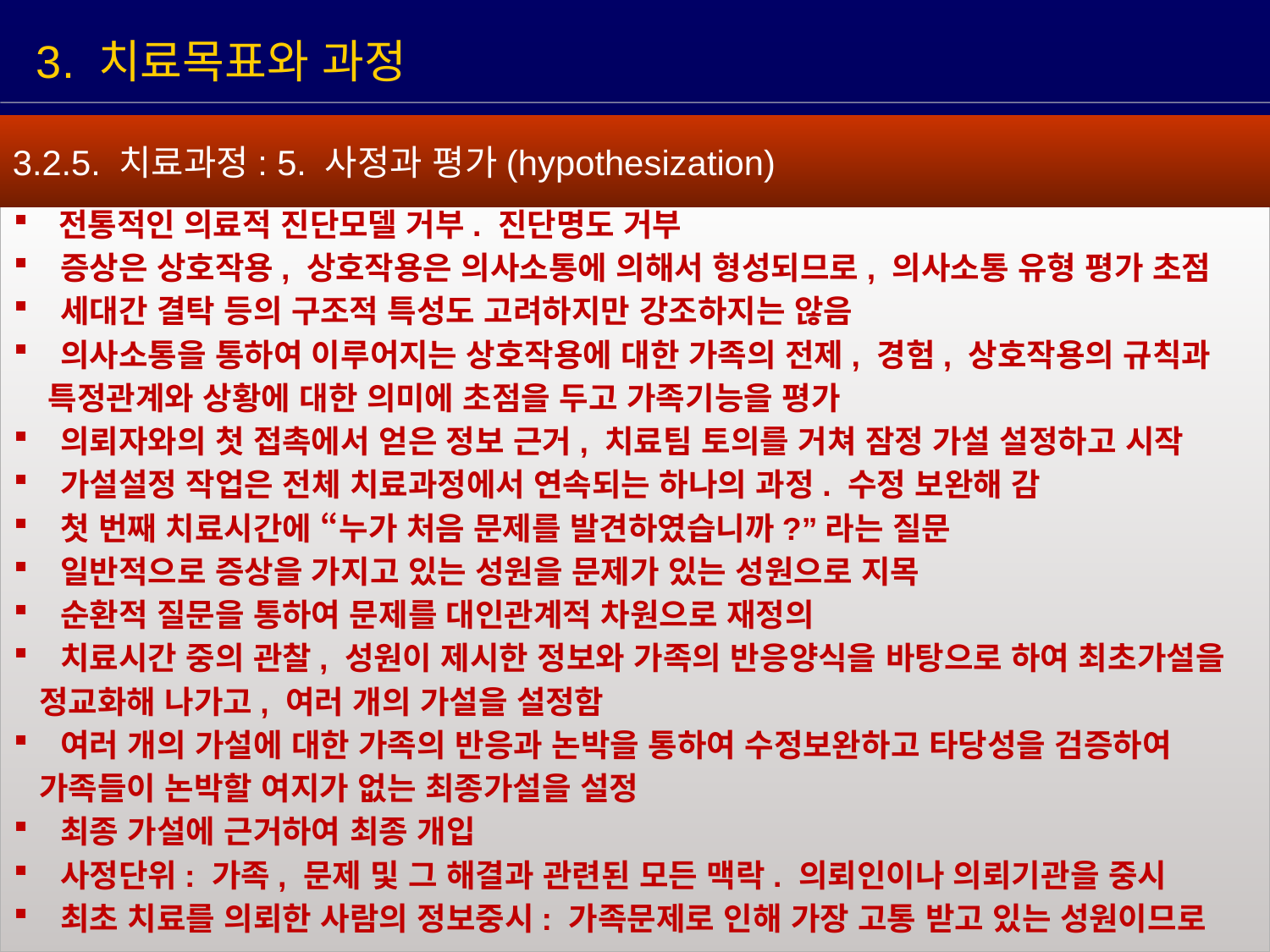

3. 치료목표와 과정

3.2.5. 치료과정: 5. 사정과 평가(hypothesization)
 전통적인 의료적 진단모델 거부. 진단명도 거부
 증상은 상호작용, 상호작용은 의사소통에 의해서 형성되므로, 의사소통 유형 평가 초점
 세대간 결탁 등의 구조적 특성도 고려하지만 강조하지는 않음
 의사소통을 통하여 이루어지는 상호작용에 대한 가족의 전제, 경험, 상호작용의 규칙과
   특정관계와 상황에 대한 의미에 초점을 두고 가족기능을 평가
 의뢰자와의 첫 접촉에서 얻은 정보 근거, 치료팀 토의를 거쳐 잠정 가설 설정하고 시작
 가설설정 작업은 전체 치료과정에서 연속되는 하나의 과정. 수정 보완해 감
 첫 번째 치료시간에 “누가 처음 문제를 발견하였습니까?”라는 질문
 일반적으로 증상을 가지고 있는 성원을 문제가 있는 성원으로 지목
 순환적 질문을 통하여 문제를 대인관계적 차원으로 재정의
 치료시간 중의 관찰, 성원이 제시한 정보와 가족의 반응양식을 바탕으로 하여 최초가설을
  정교화해 나가고, 여러 개의 가설을 설정함
 여러 개의 가설에 대한 가족의 반응과 논박을 통하여 수정보완하고 타당성을 검증하여
  가족들이 논박할 여지가 없는 최종가설을 설정
 최종 가설에 근거하여 최종 개입
 사정단위: 가족, 문제 및 그 해결과 관련된 모든 맥락. 의뢰인이나 의뢰기관을 중시
 최초 치료를 의뢰한 사람의 정보중시: 가족문제로 인해 가장 고통 받고 있는 성원이므로